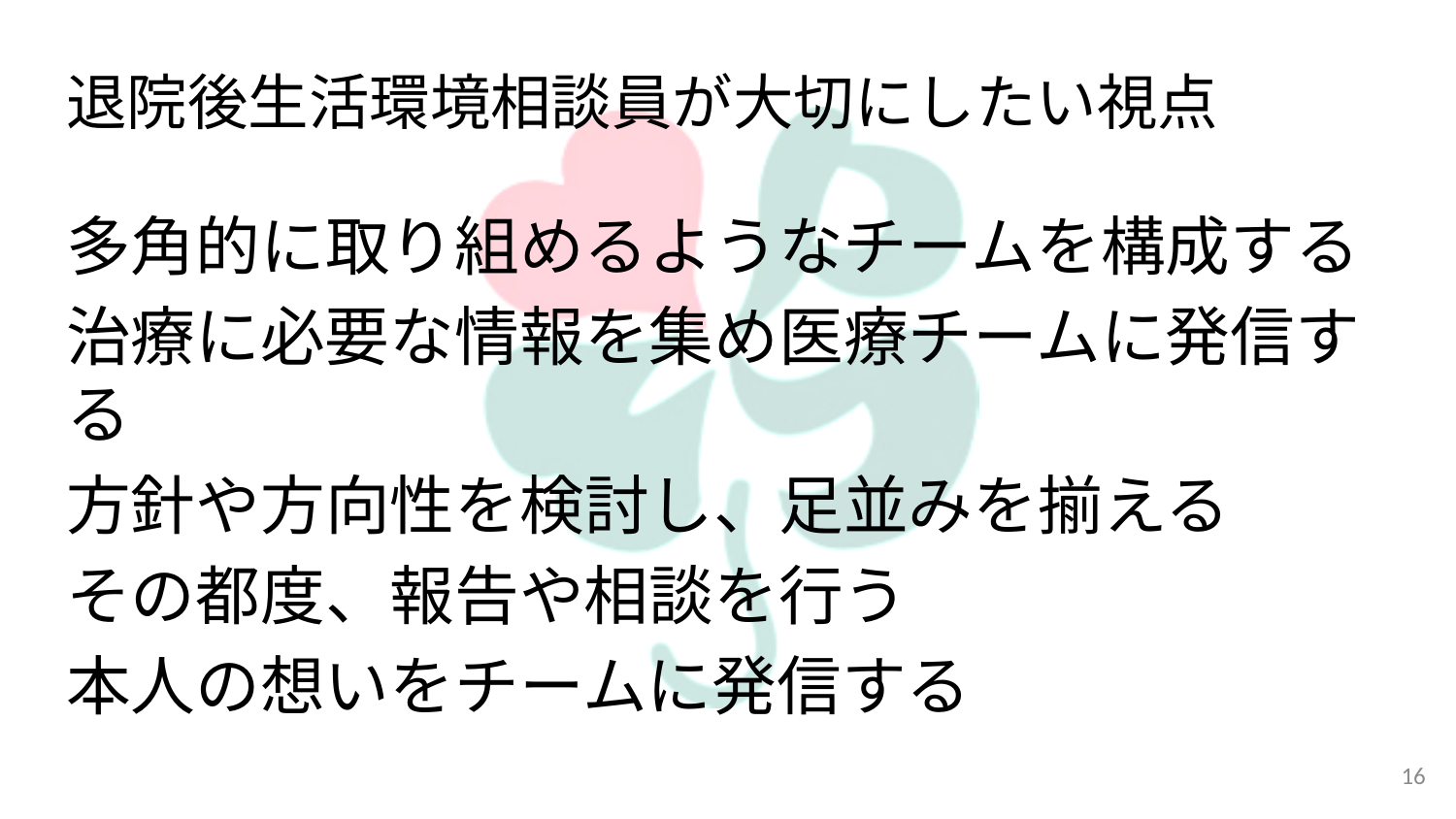

# 退院後生活環境相談員が大切にしたい視点
多角的に取り組めるようなチームを構成する
治療に必要な情報を集め医療チームに発信する
方針や方向性を検討し、足並みを揃える
その都度、報告や相談を行う
本人の想いをチームに発信する
16